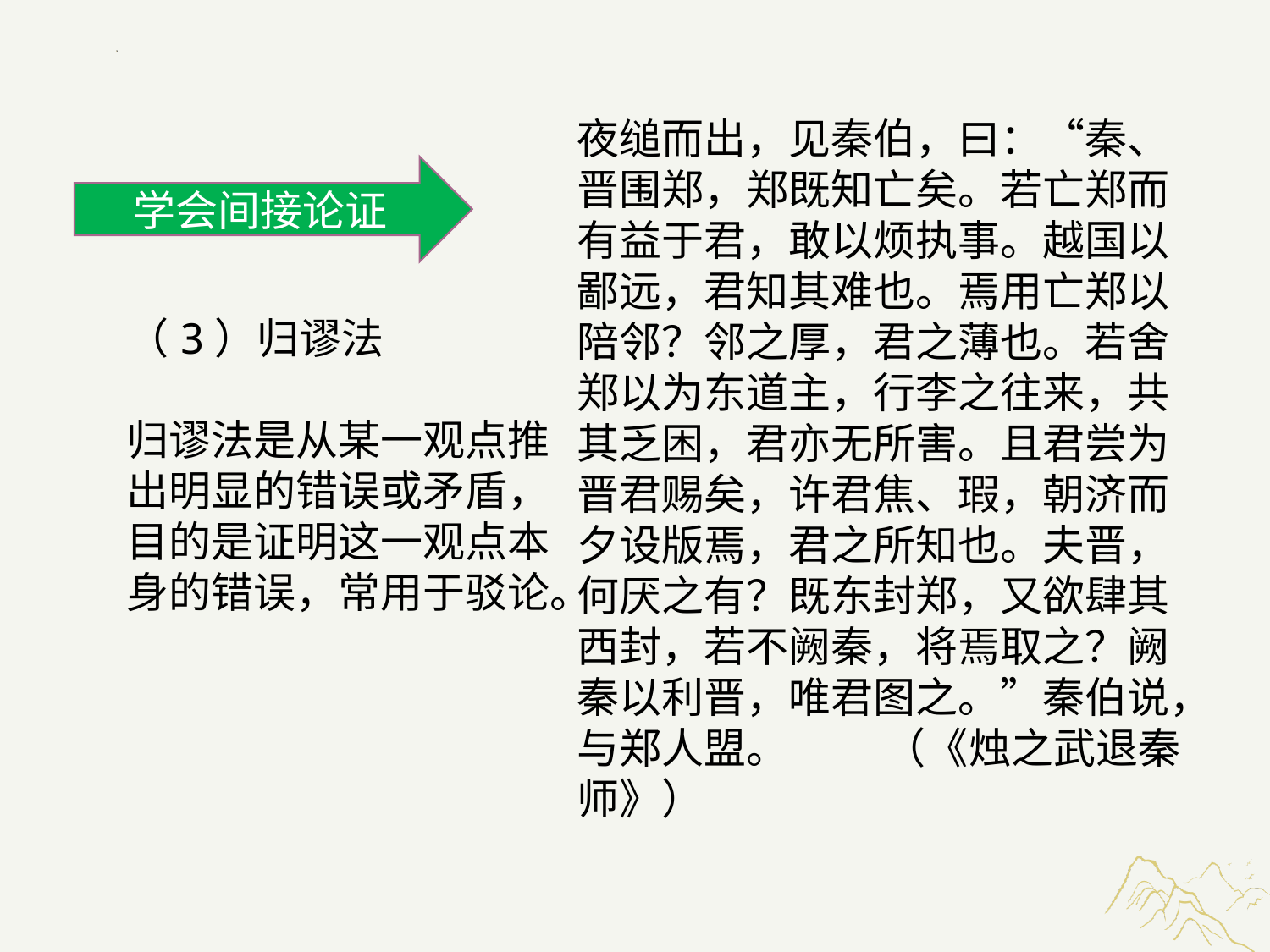

夜缒而出，见秦伯，曰：“秦、晋围郑，郑既知亡矣。若亡郑而有益于君，敢以烦执事。越国以鄙远，君知其难也。焉用亡郑以陪邻？邻之厚，君之薄也。若舍郑以为东道主，行李之往来，共其乏困，君亦无所害。且君尝为晋君赐矣，许君焦、瑕，朝济而夕设版焉，君之所知也。夫晋，何厌之有？既东封郑，又欲肆其西封，若不阙秦，将焉取之？阙秦以利晋，唯君图之。”秦伯说，与郑人盟。          （《烛之武退秦师》）
学会间接论证
（3）归谬法

归谬法是从某一观点推出明显的错误或矛盾，目的是证明这一观点本身的错误，常用于驳论。